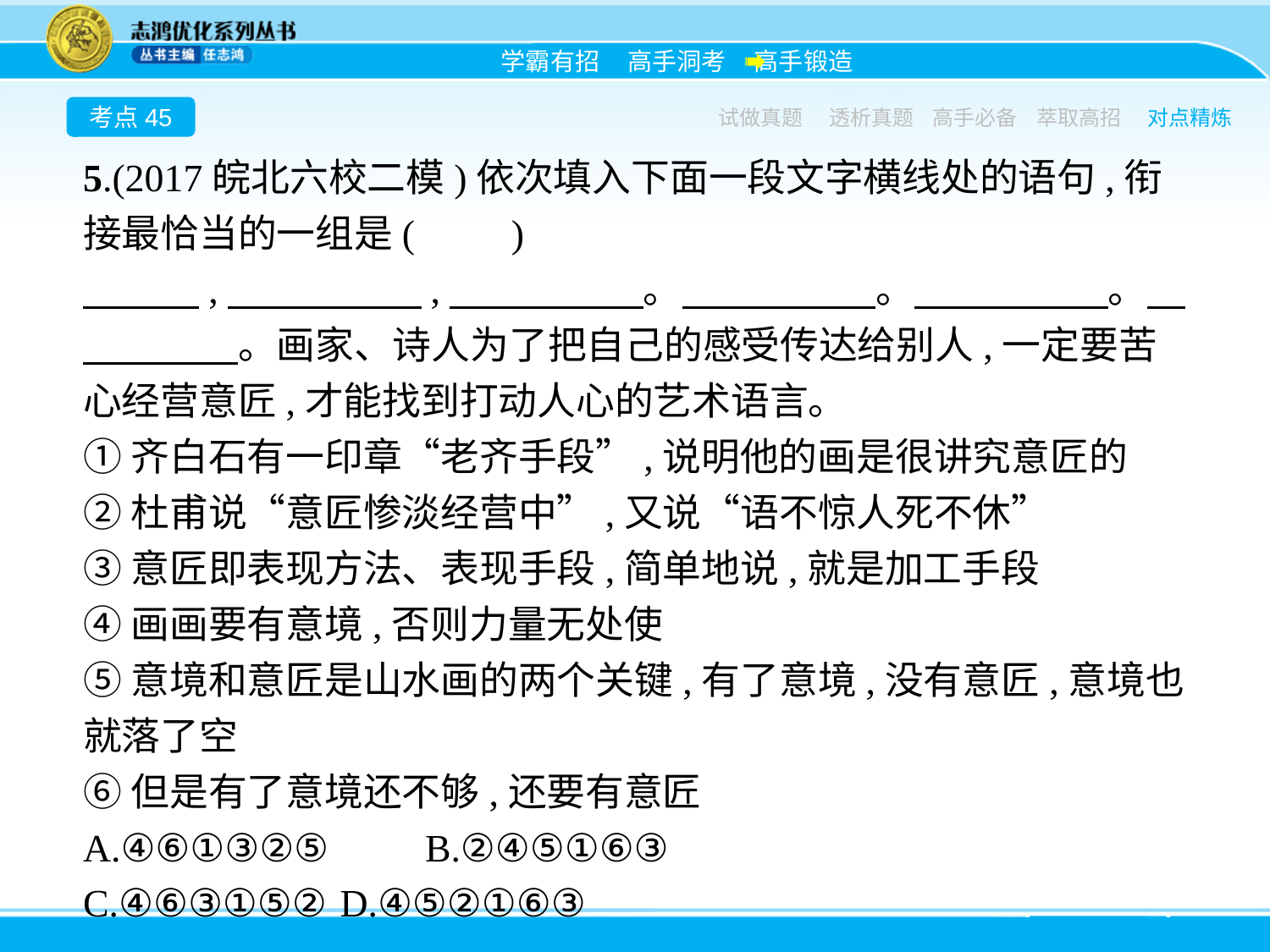

考点45
试做真题
透析真题
高手必备
萃取高招
对点精炼
5.(2017皖北六校二模)依次填入下面一段文字横线处的语句,衔接最恰当的一组是(　　)
　　　,　　　　　,　　　　　。　　　　　。　　　　　。　　　　　。画家、诗人为了把自己的感受传达给别人,一定要苦心经营意匠,才能找到打动人心的艺术语言。
①齐白石有一印章“老齐手段”,说明他的画是很讲究意匠的
②杜甫说“意匠惨淡经营中”,又说“语不惊人死不休”
③意匠即表现方法、表现手段,简单地说,就是加工手段
④画画要有意境,否则力量无处使
⑤意境和意匠是山水画的两个关键,有了意境,没有意匠,意境也就落了空
⑥但是有了意境还不够,还要有意匠
A.④⑥①③②⑤　　B.②④⑤①⑥③
C.④⑥③①⑤②	D.④⑤②①⑥③